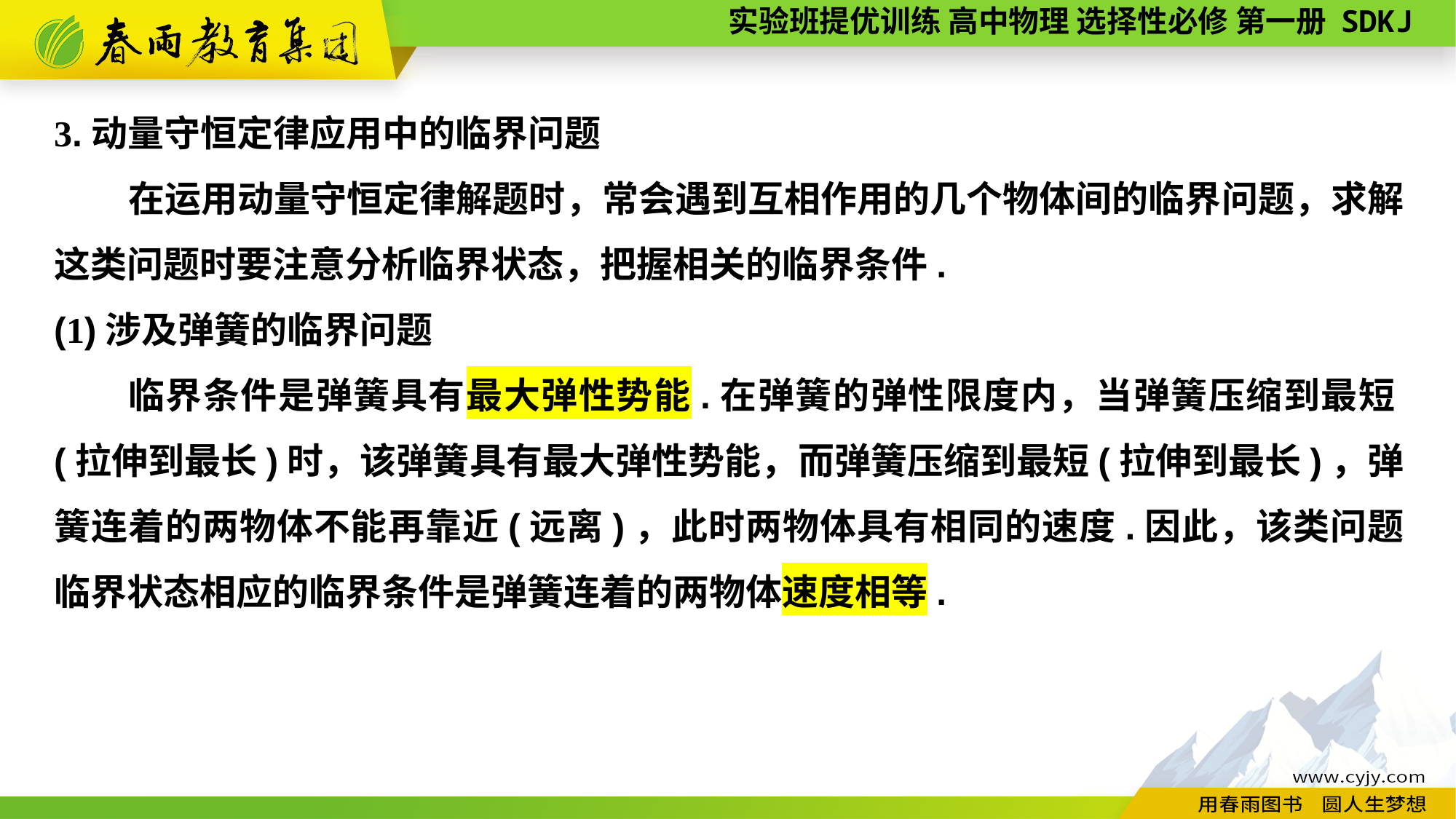

3.动量守恒定律应用中的临界问题
在运用动量守恒定律解题时，常会遇到互相作用的几个物体间的临界问题，求解这类问题时要注意分析临界状态，把握相关的临界条件.
(1)涉及弹簧的临界问题
临界条件是弹簧具有最大弹性势能.在弹簧的弹性限度内，当弹簧压缩到最短(拉伸到最长)时，该弹簧具有最大弹性势能，而弹簧压缩到最短(拉伸到最长)，弹簧连着的两物体不能再靠近(远离)，此时两物体具有相同的速度.因此，该类问题临界状态相应的临界条件是弹簧连着的两物体速度相等.